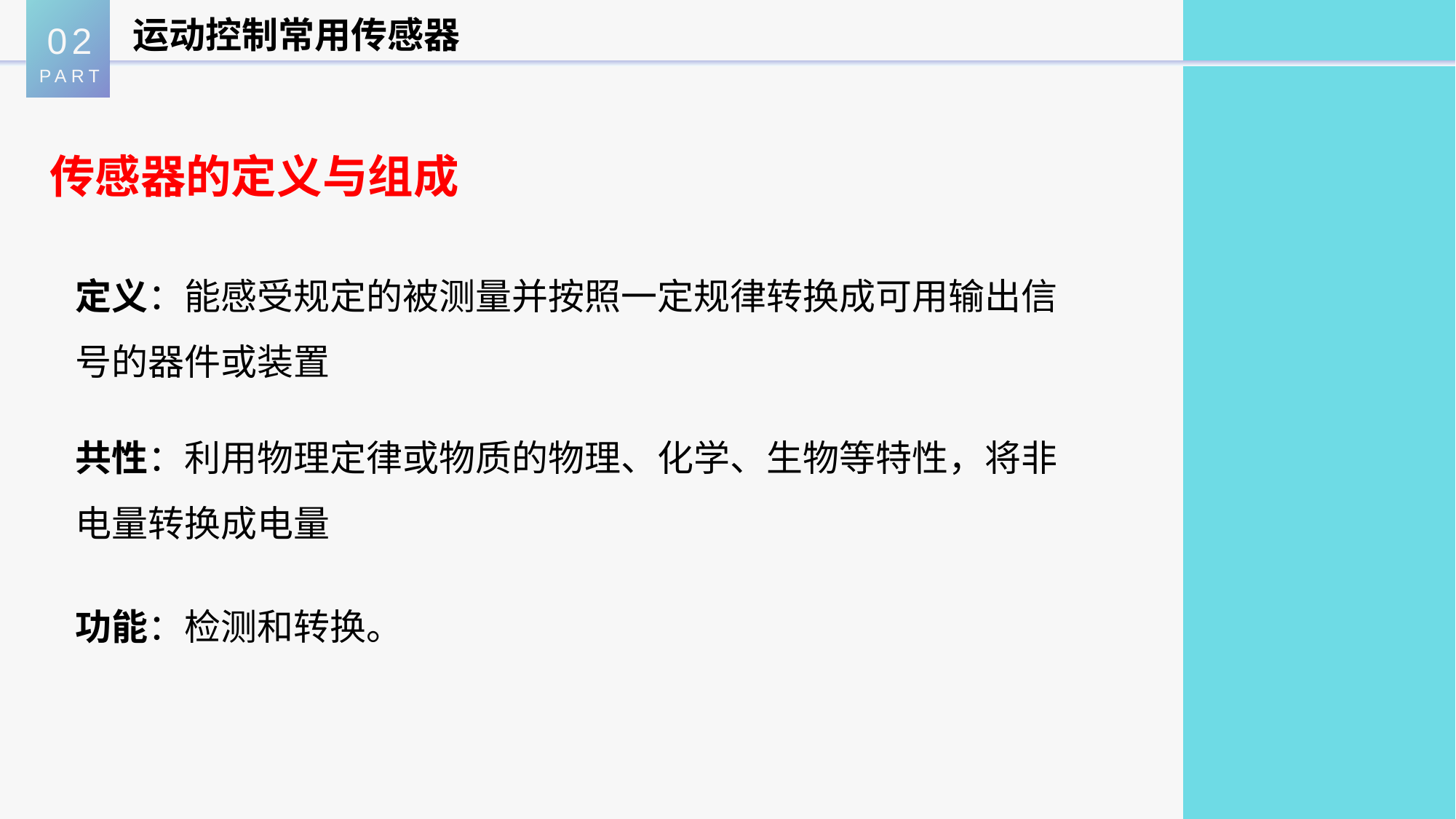

02
PART
运动控制常用传感器

传感器的定义与组成
定义：能感受规定的被测量并按照一定规律转换成可用输出信号的器件或装置
共性：利用物理定律或物质的物理、化学、生物等特性，将非电量转换成电量
功能：检测和转换。